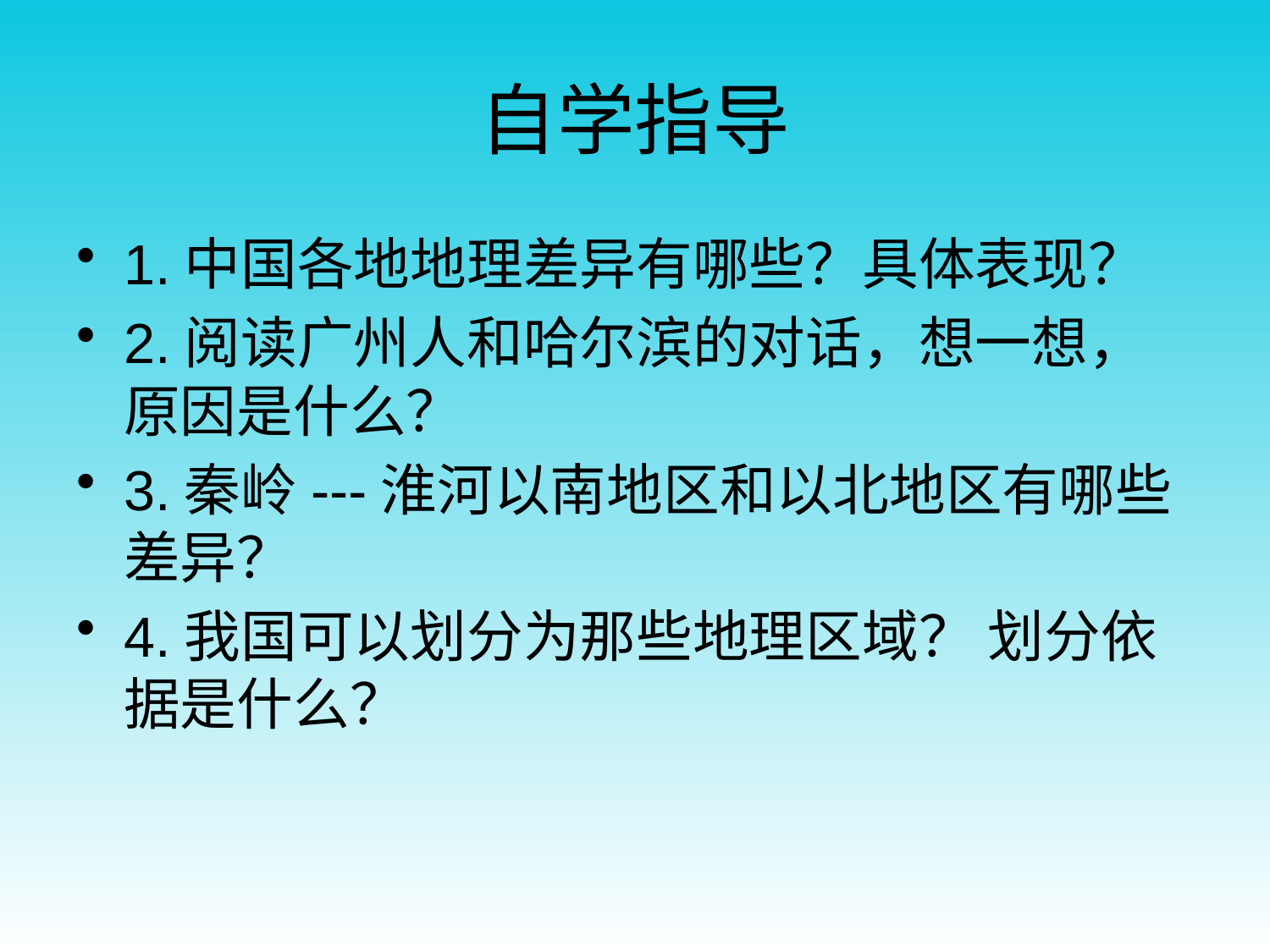

# 自学指导
1.中国各地地理差异有哪些？具体表现？
2.阅读广州人和哈尔滨的对话，想一想，原因是什么？
3.秦岭---淮河以南地区和以北地区有哪些差异？
4.我国可以划分为那些地理区域？ 划分依据是什么？